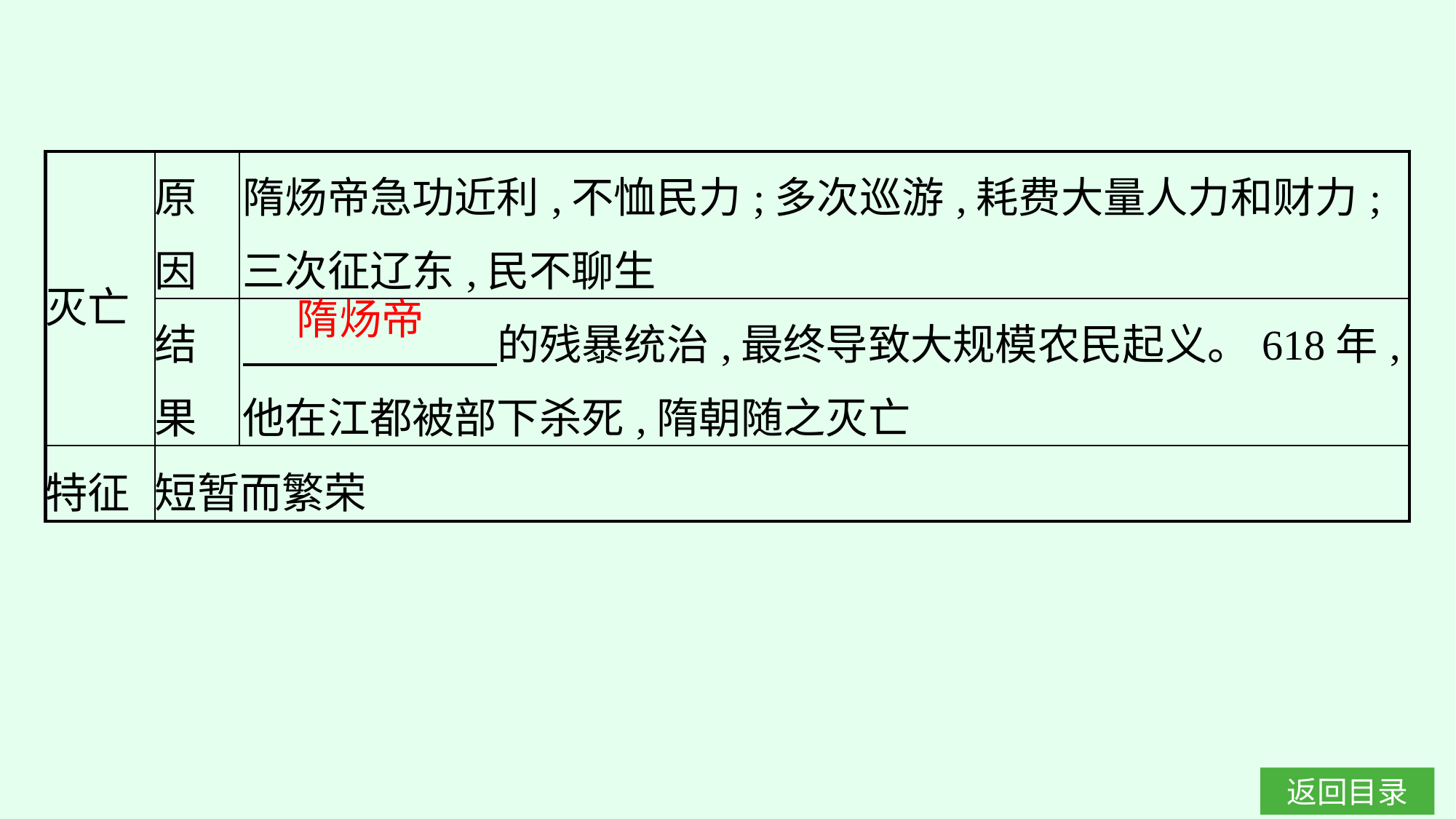

| 灭亡 | 原因 | 隋炀帝急功近利,不恤民力;多次巡游,耗费大量人力和财力;三次征辽东,民不聊生 |
| --- | --- | --- |
|  | 结果 | 的残暴统治,最终导致大规模农民起义。618年,他在江都被部下杀死,隋朝随之灭亡 |
| 特征 | 短暂而繁荣 |  |
隋炀帝